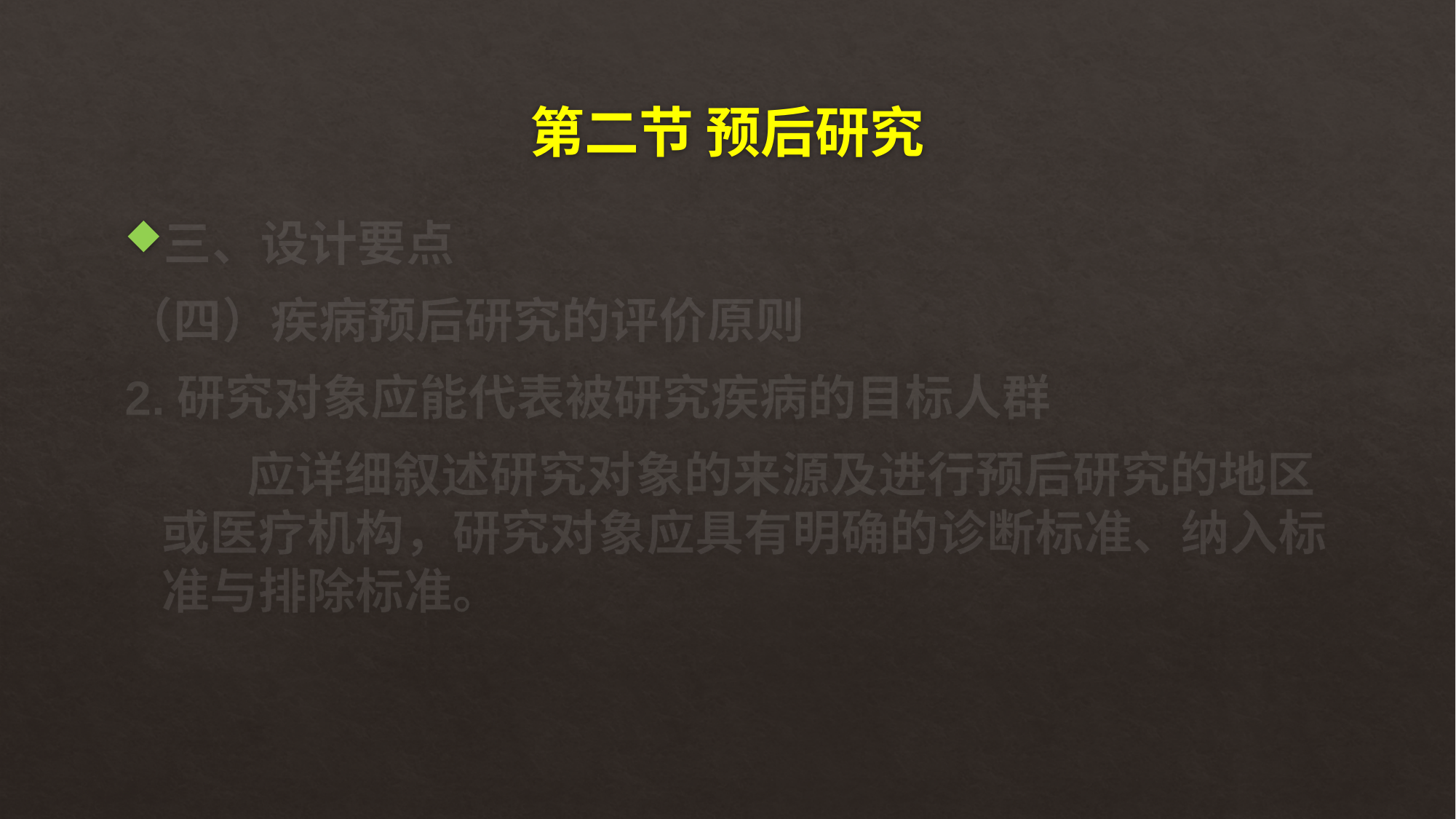

# 第二节 预后研究
三、设计要点
（四）疾病预后研究的评价原则
2.研究对象应能代表被研究疾病的目标人群
          应详细叙述研究对象的来源及进行预后研究的地区或医疗机构，研究对象应具有明确的诊断标准、纳入标准与排除标准。